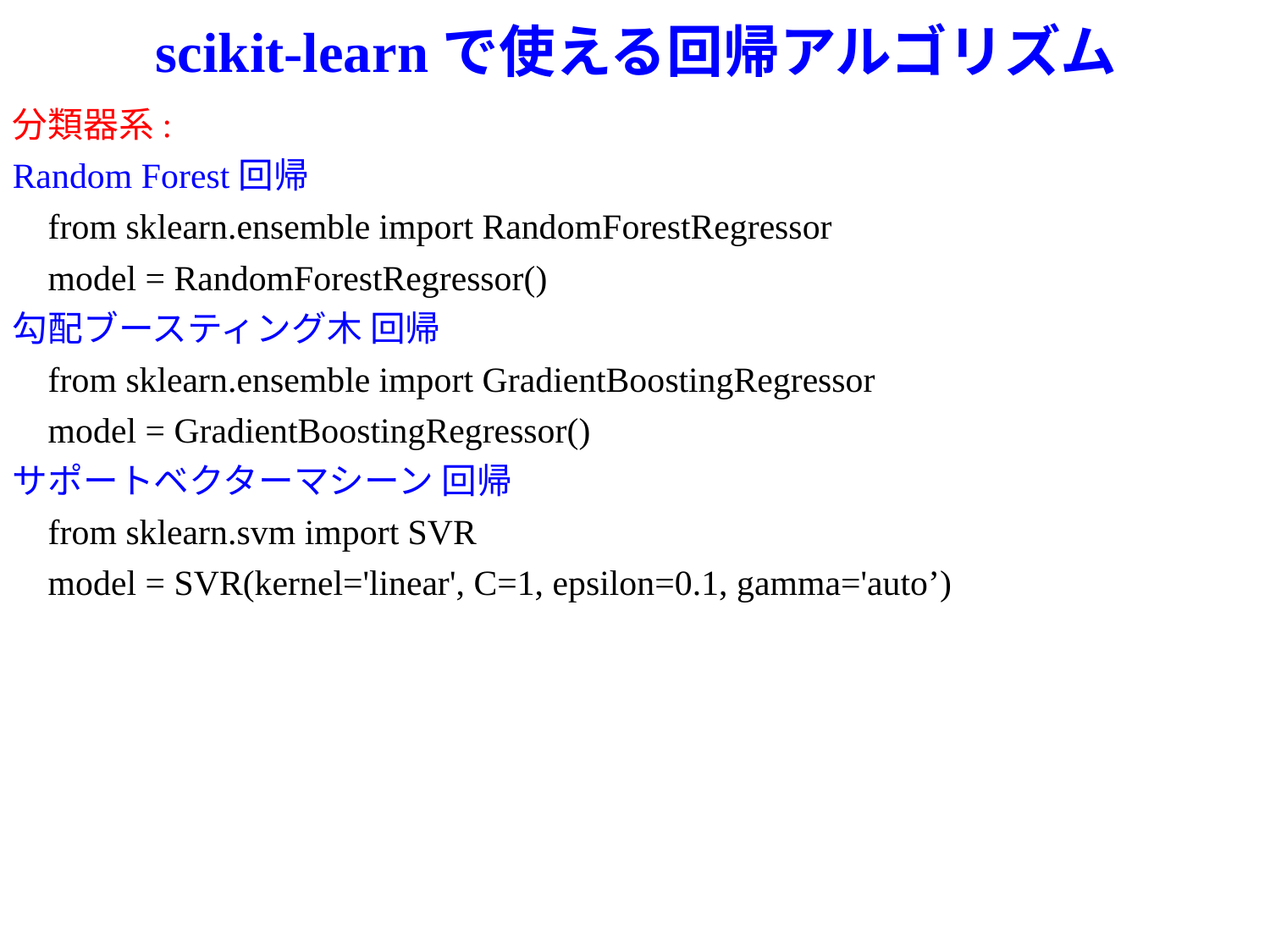

scikit-learnで使える回帰アルゴリズム
分類器系:
Random Forest回帰
    from sklearn.ensemble import RandomForestRegressor
    model = RandomForestRegressor()
勾配ブースティング木 回帰
    from sklearn.ensemble import GradientBoostingRegressor
    model = GradientBoostingRegressor()
サポートベクターマシーン 回帰
    from sklearn.svm import SVR
    model = SVR(kernel='linear', C=1, epsilon=0.1, gamma='auto’)